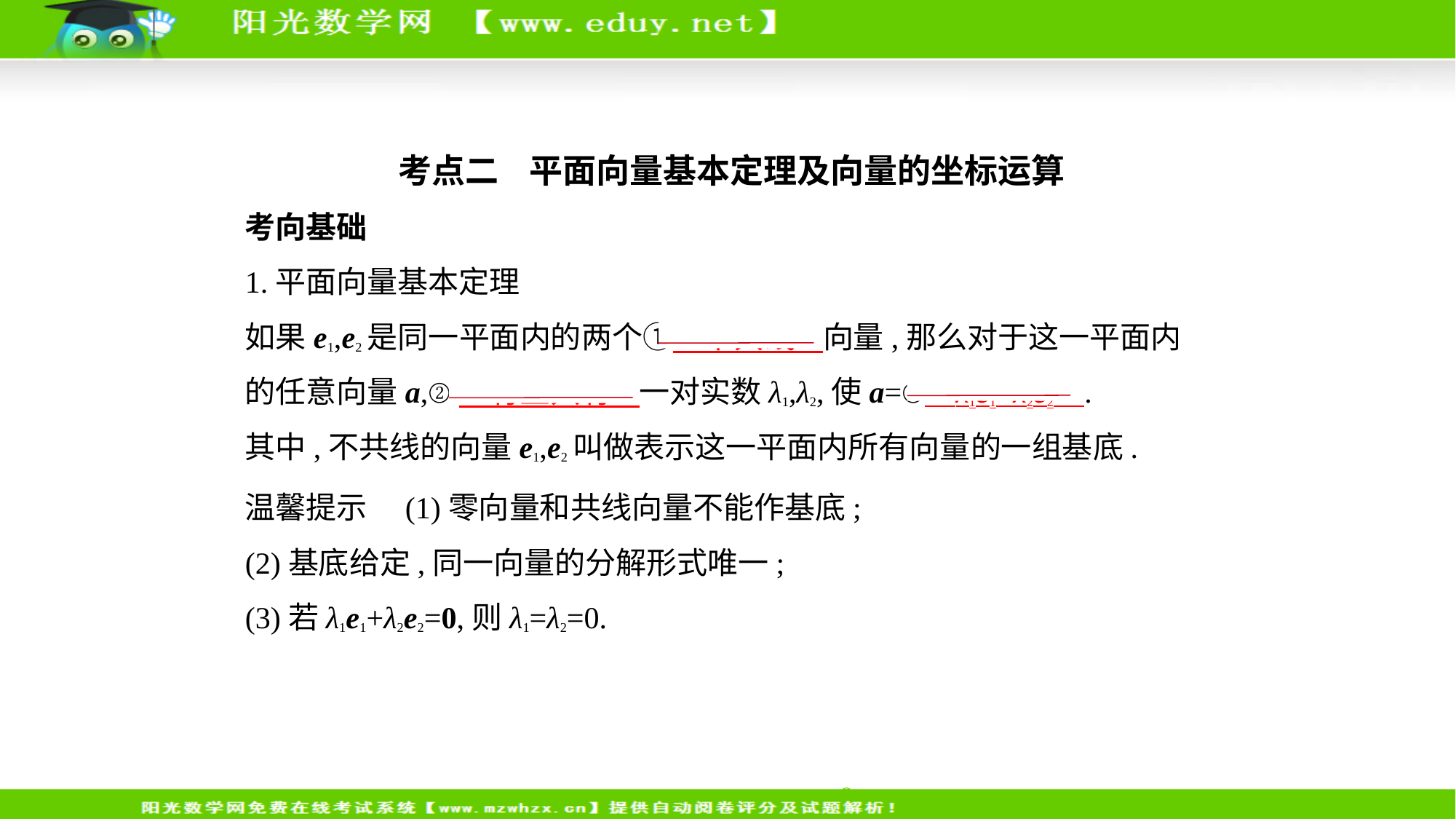

考点二    平面向量基本定理及向量的坐标运算
考向基础
1.平面向量基本定理
如果e1,e2是同一平面内的两个①　不共线    向量,那么对于这一平面内
的任意向量a,②　有且只有    一对实数λ1,λ2,使a=③    λ1e1+λ2e2    .
其中,不共线的向量e1,e2叫做表示这一平面内所有向量的一组基底.

温馨提示　(1)零向量和共线向量不能作基底;
(2)基底给定,同一向量的分解形式唯一;
(3)若λ1e1+λ2e2=0,则λ1=λ2=0.